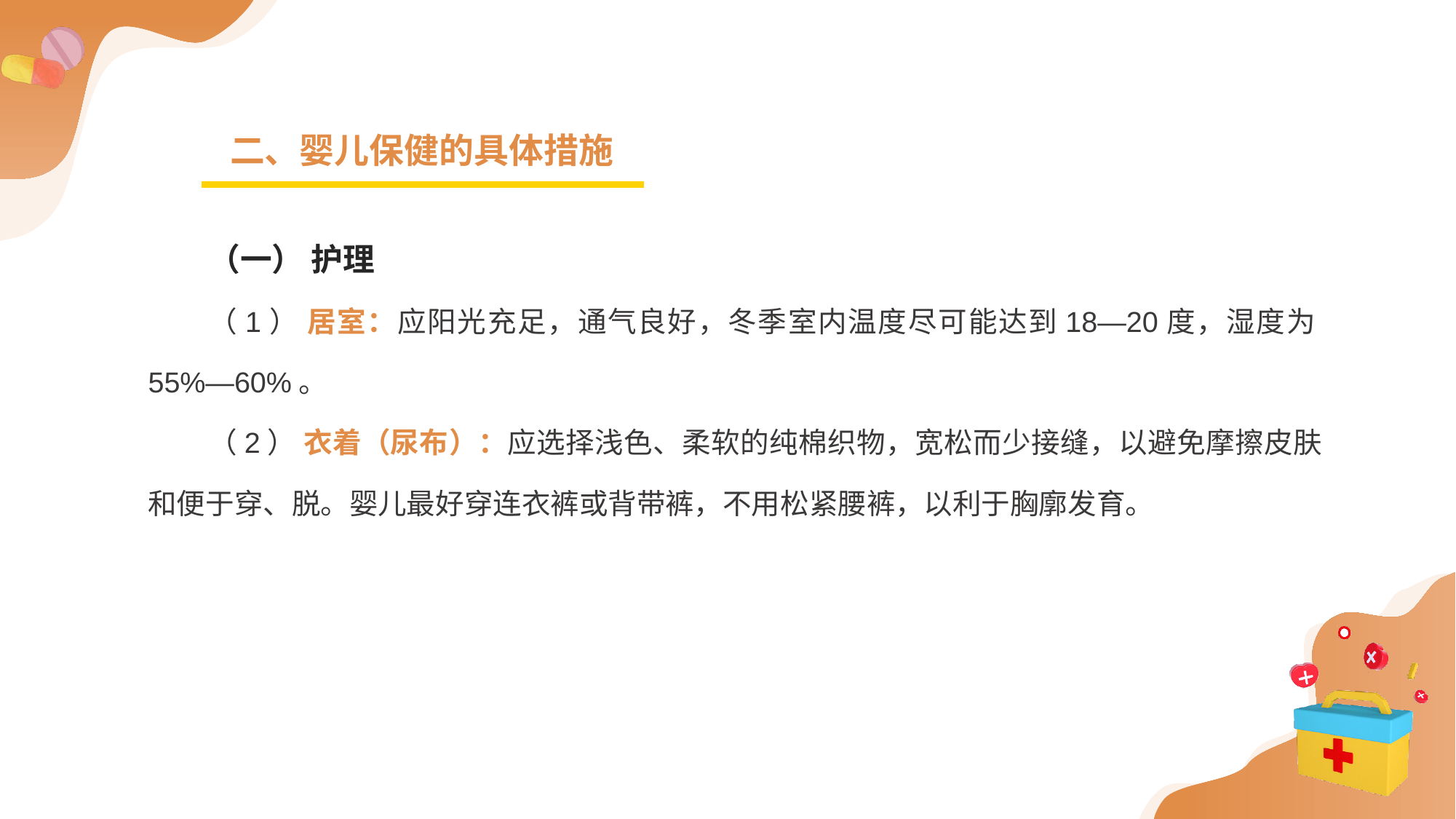

二、婴儿保健的具体措施
（一） 护理
（1） 居室：应阳光充足，通气良好，冬季室内温度尽可能达到18—20度，湿度为55%—60%。
（2） 衣着（尿布）：应选择浅色、柔软的纯棉织物，宽松而少接缝，以避免摩擦皮肤和便于穿、脱。婴儿最好穿连衣裤或背带裤，不用松紧腰裤，以利于胸廓发育。